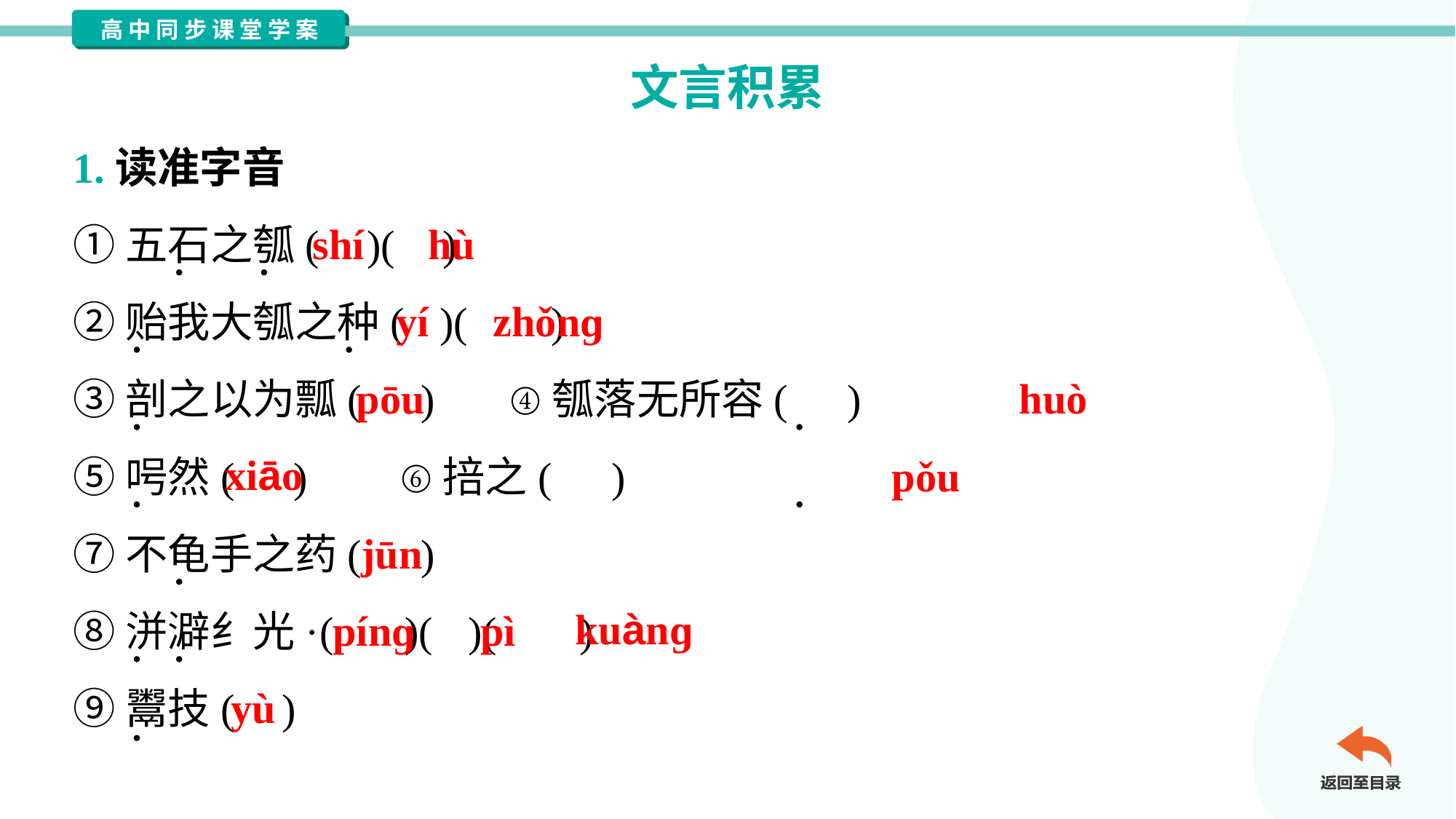

文言积累
1.读准字音
①五石之瓠(    )(    )
②贻我大瓠之种(   )(       )
③剖之以为瓢(     )	④瓠落无所容(     )
⑤呺然(     )	⑥掊之(     )
⑦不龟手之药(     )
⑧洴澼纟光·(      )(   )(       )
⑨鬻技(    )
shí
hù
yí
zhǒnɡ

pōu
huò

xiāo
pǒu

jūn

pínɡ
pì
kuànɡ

yù